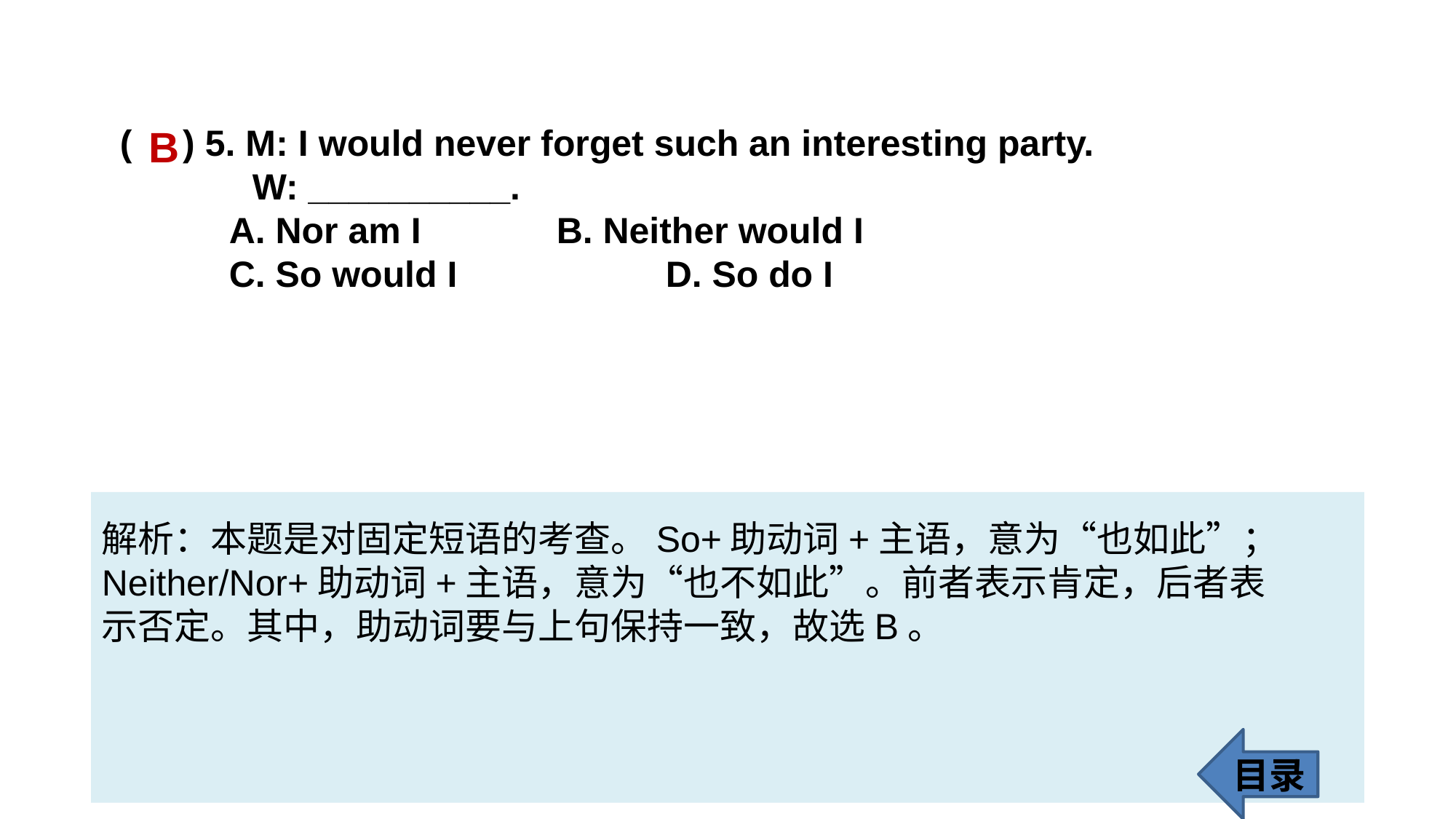

(     ) 5. M: I would never forget such an interesting party.
             W: __________.
	A. Nor am I 		B. Neither would I
	C. So would I 		D. So do I
B

解析：本题是对固定短语的考查。So+助动词+主语，意为“也如此”；
Neither/Nor+助动词+主语，意为“也不如此”。前者表示肯定，后者表
示否定。其中，助动词要与上句保持一致，故选B。
目录
64